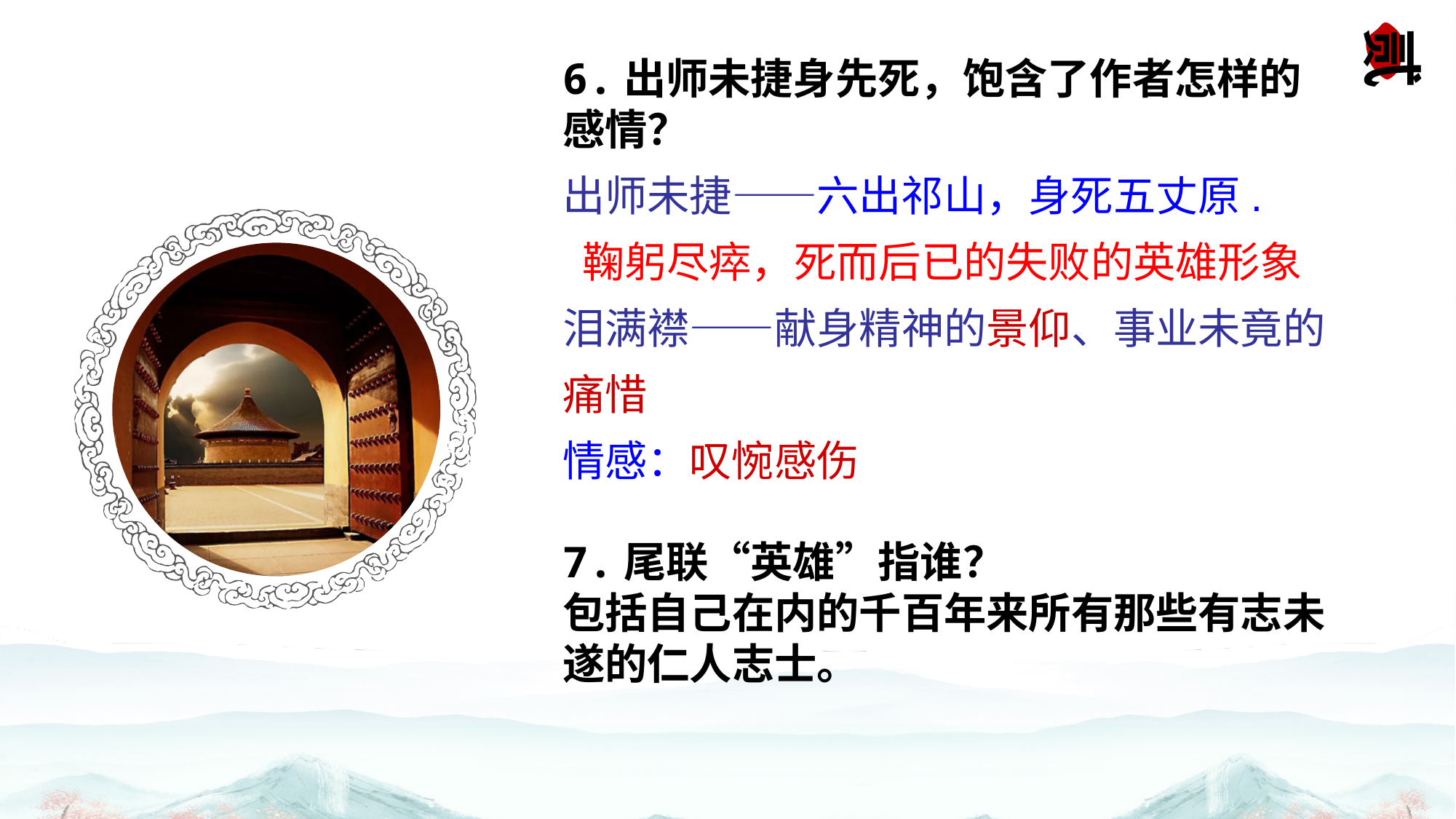

贰

6.出师未捷身先死，饱含了作者怎样的感情？
出师未捷——六出祁山，身死五丈原.
 鞠躬尽瘁，死而后已的失败的英雄形象
泪满襟——献身精神的景仰、事业未竟的痛惜
情感：叹惋感伤

7.尾联“英雄”指谁？
包括自己在内的千百年来所有那些有志未遂的仁人志士。